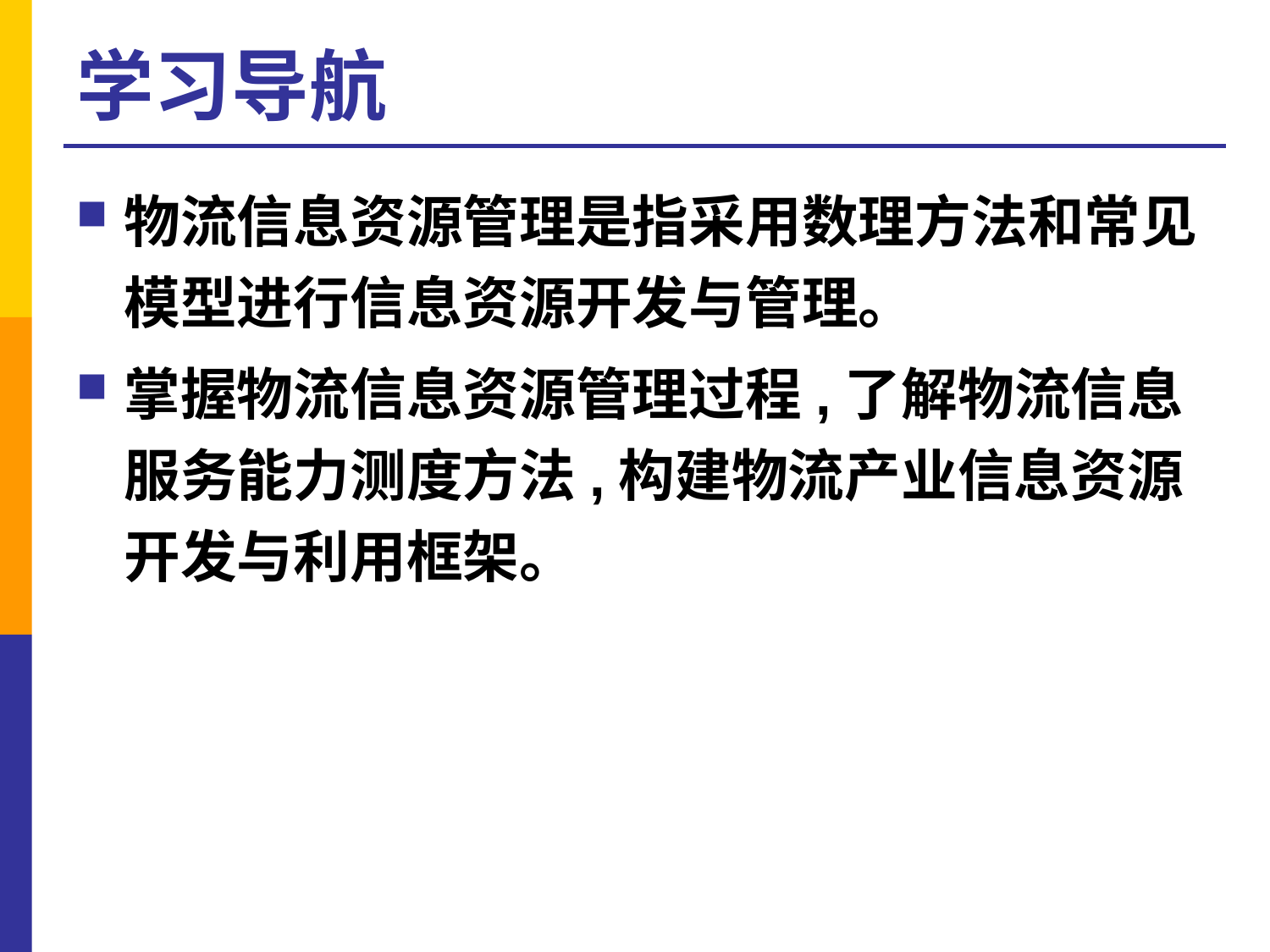

# 学习导航
物流信息资源管理是指采用数理方法和常见模型进行信息资源开发与管理。
掌握物流信息资源管理过程,了解物流信息服务能力测度方法,构建物流产业信息资源开发与利用框架。